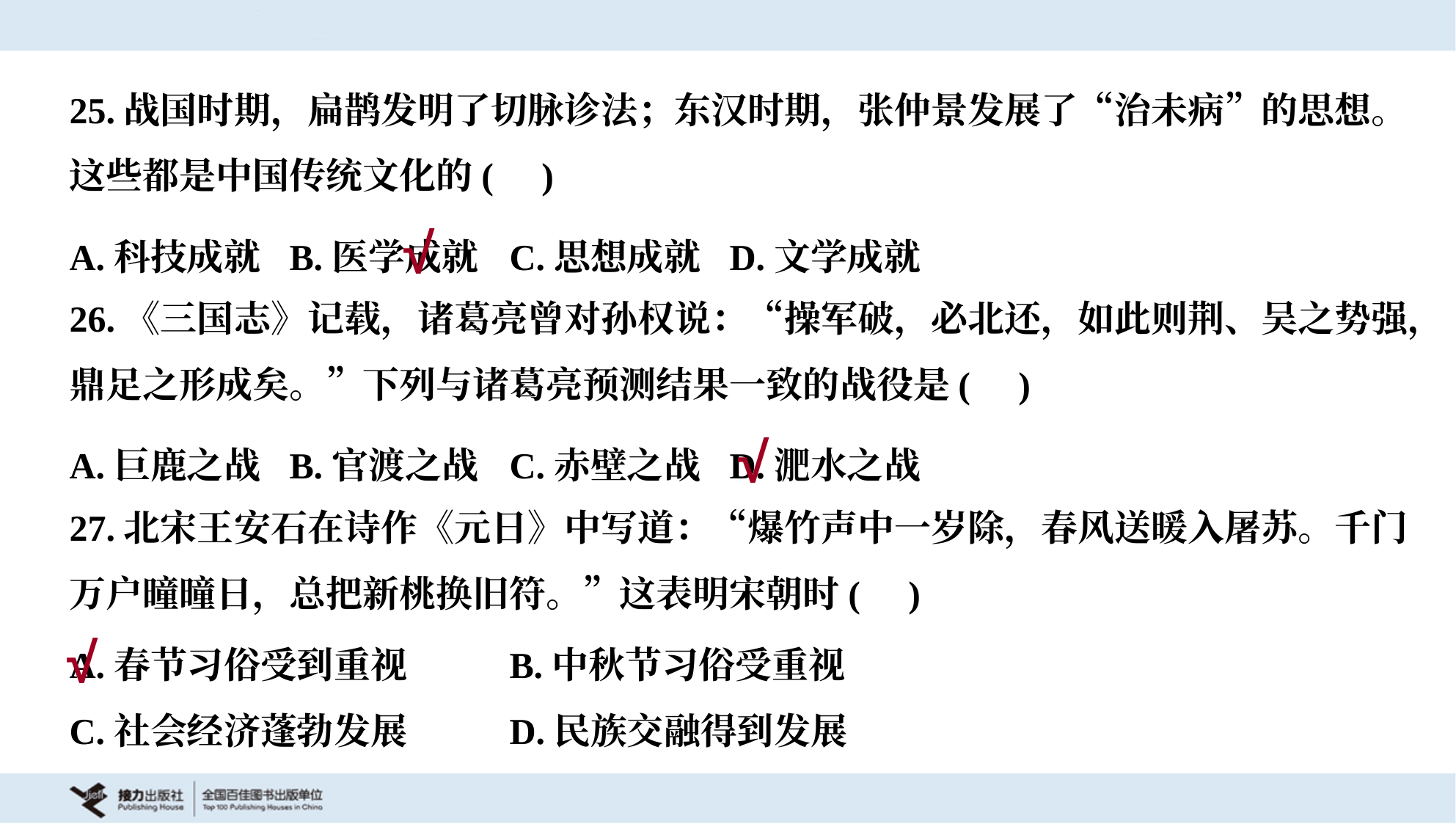

25.战国时期，扁鹊发明了切脉诊法；东汉时期，张仲景发展了“治未病”的思想。
这些都是中国传统文化的(     )
A.科技成就	B.医学成就	C.思想成就	D.文学成就
√
26.《三国志》记载，诸葛亮曾对孙权说：“操军破，必北还，如此则荆、吴之势强，
鼎足之形成矣。”下列与诸葛亮预测结果一致的战役是(     )
A.巨鹿之战	B.官渡之战	C.赤壁之战	D.淝水之战
√
27.北宋王安石在诗作《元日》中写道：“爆竹声中一岁除，春风送暖入屠苏。千门
万户曈曈日，总把新桃换旧符。”这表明宋朝时(     )
A.春节习俗受到重视	B.中秋节习俗受重视
C.社会经济蓬勃发展	D.民族交融得到发展
√